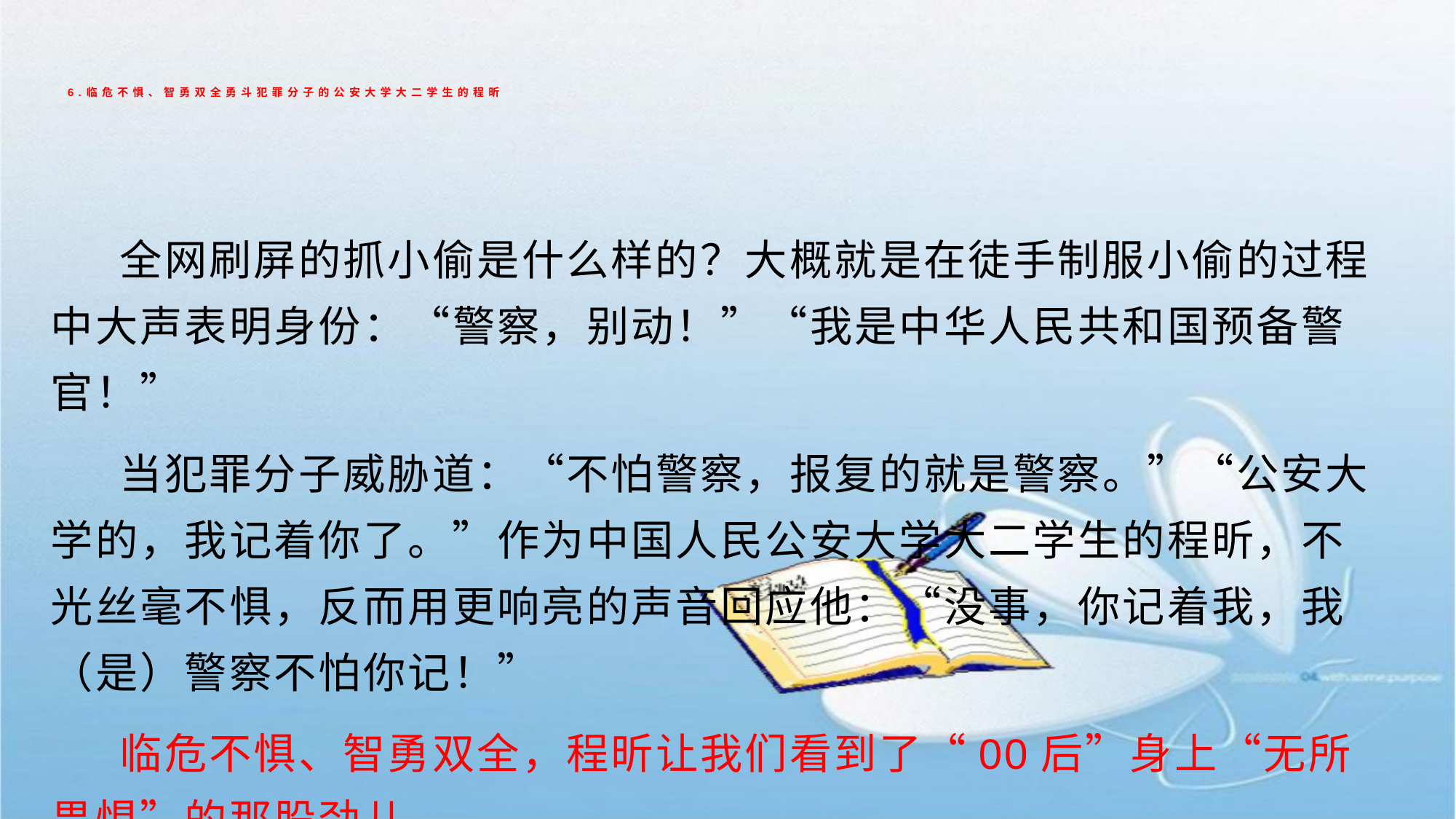

# 6.临危不惧、智勇双全勇斗犯罪分子的公安大学大二学生的程昕

     全网刷屏的抓小偷是什么样的？大概就是在徒手制服小偷的过程中大声表明身份：“警察，别动！”“我是中华人民共和国预备警官！”
     当犯罪分子威胁道：“不怕警察，报复的就是警察。”“公安大学的，我记着你了。”作为中国人民公安大学大二学生的程昕，不光丝毫不惧，反而用更响亮的声音回应他：“没事，你记着我，我（是）警察不怕你记！”
     临危不惧、智勇双全，程昕让我们看到了“00后”身上“无所畏惧”的那股劲儿。